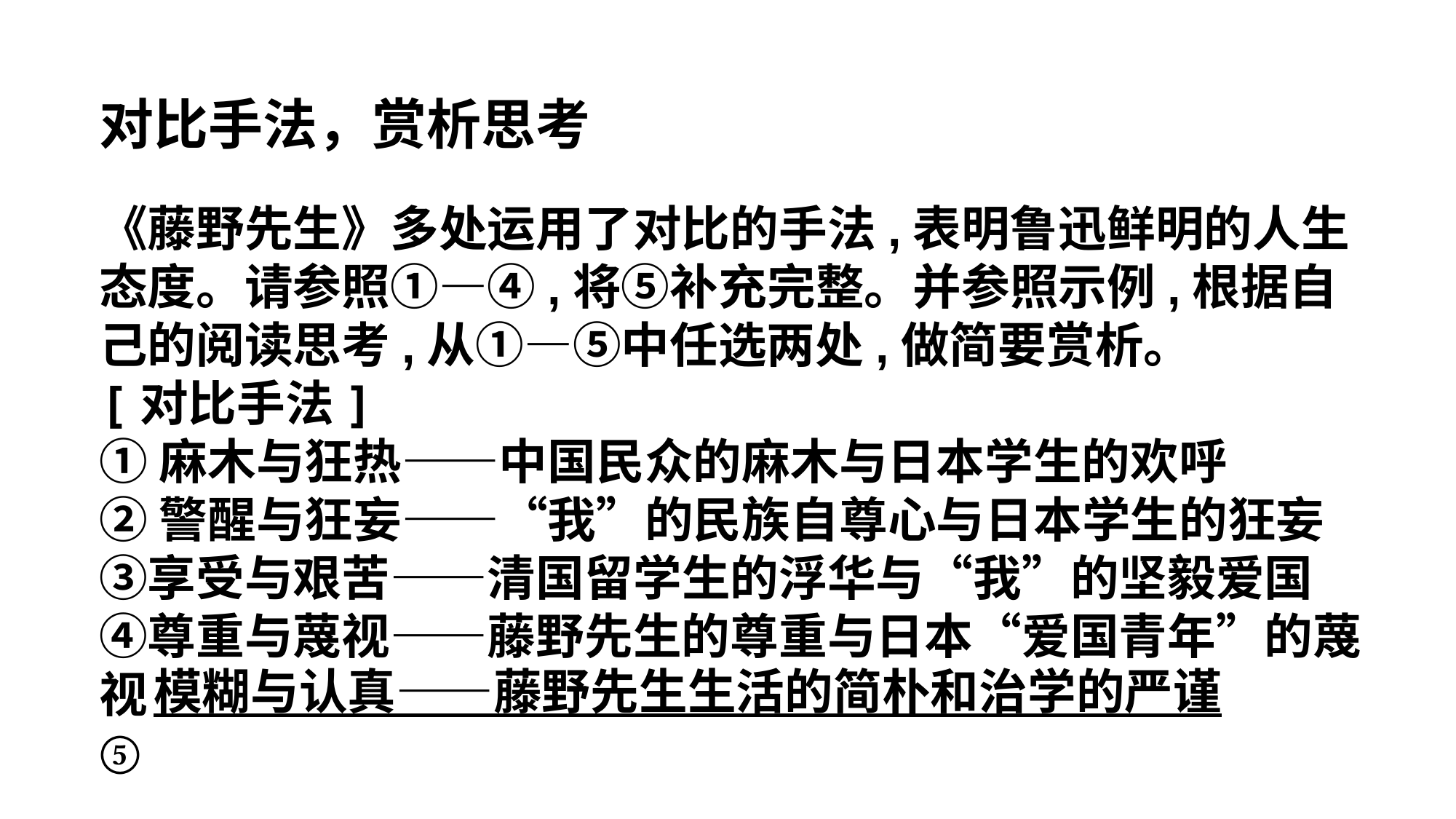

对比手法，赏析思考
《藤野先生》多处运用了对比的手法,表明鲁迅鲜明的人生态度。请参照①—④,将⑤补充完整。并参照示例,根据自己的阅读思考,从①—⑤中任选两处,做简要赏析。
[对比手法]
①麻木与狂热——中国民众的麻木与日本学生的欢呼
②警醒与狂妄——“我”的民族自尊心与日本学生的狂妄   ③享受与艰苦——清国留学生的浮华与“我”的坚毅爱国   ④尊重与蔑视——藤野先生的尊重与日本“爱国青年”的蔑视
⑤
模糊与认真——藤野先生生活的简朴和治学的严谨